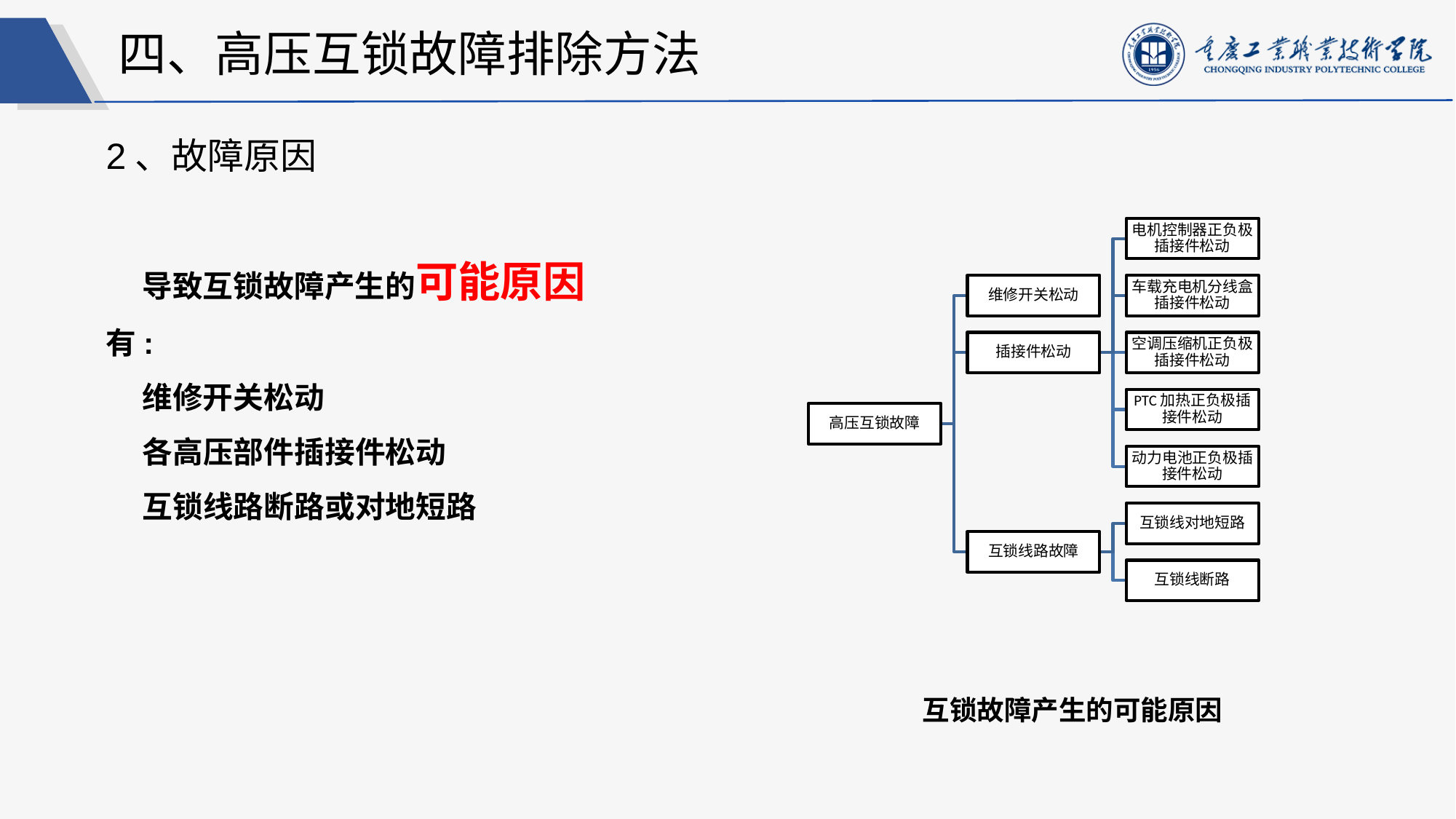

四、高压互锁故障排除方法
2、故障原因
高压互锁故障
维修开关松动
插接件松动
电机控制器正负极插接件松动
车载充电机分线盒插接件松动
空调压缩机正负极插接件松动
PTC加热正负极插接件松动
动力电池正负极插接件松动
互锁线路故障
互锁线对地短路
互锁线断路
导致互锁故障产生的可能原因有:
维修开关松动
各高压部件插接件松动
互锁线路断路或对地短路
 互锁故障产生的可能原因